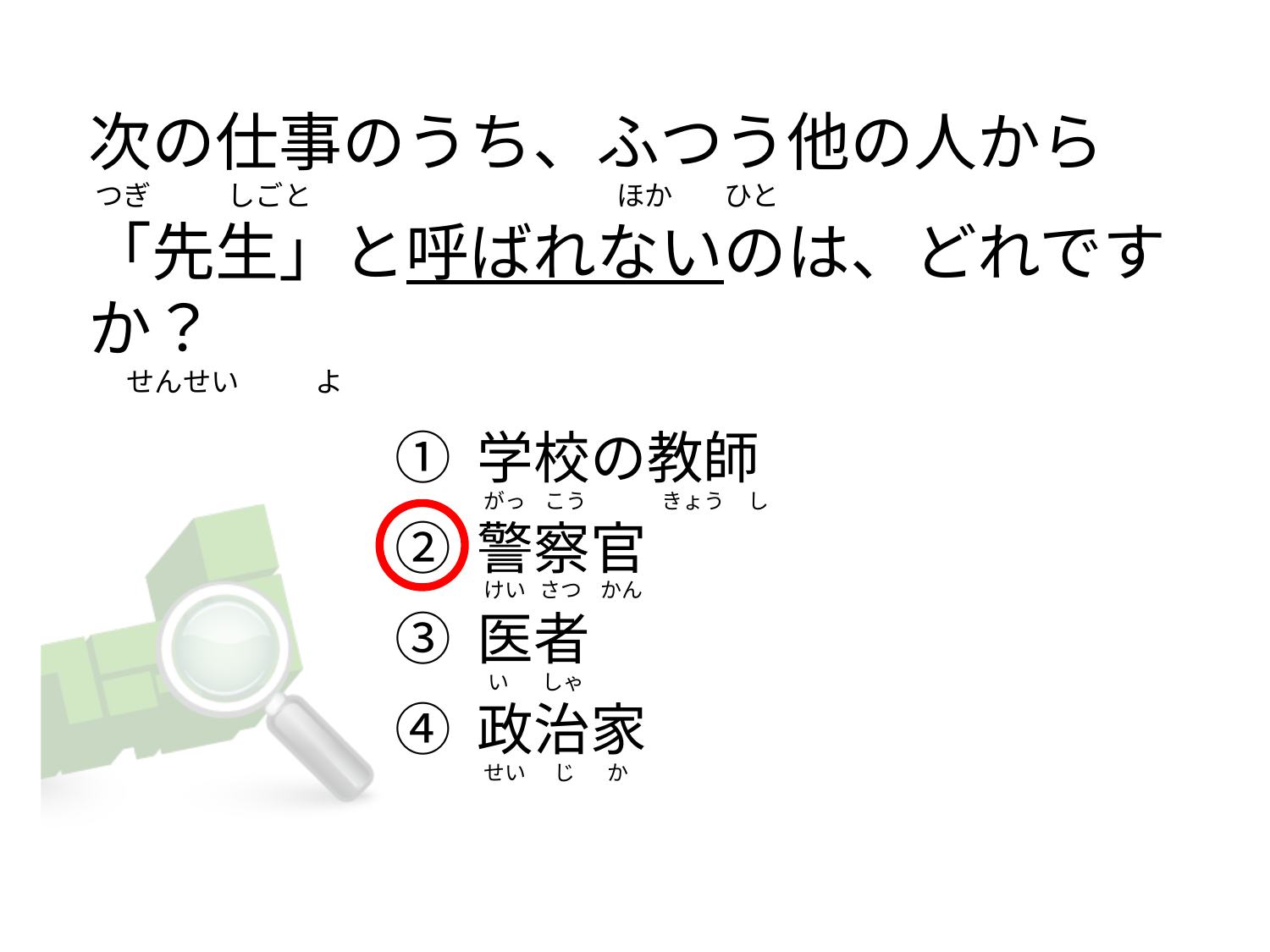

# 次の仕事のうち、ふつう他の人から  つぎ            しごと                                                ほか        ひと 「先生」と呼ばれないのは、どれですか？       せんせい            よ
① 学校の教師
② 警察官
③ 医者
④ 政治家
 がっ    こう                きょう     し

 けい   さつ    かん
  い       しゃ
 せい      じ       か